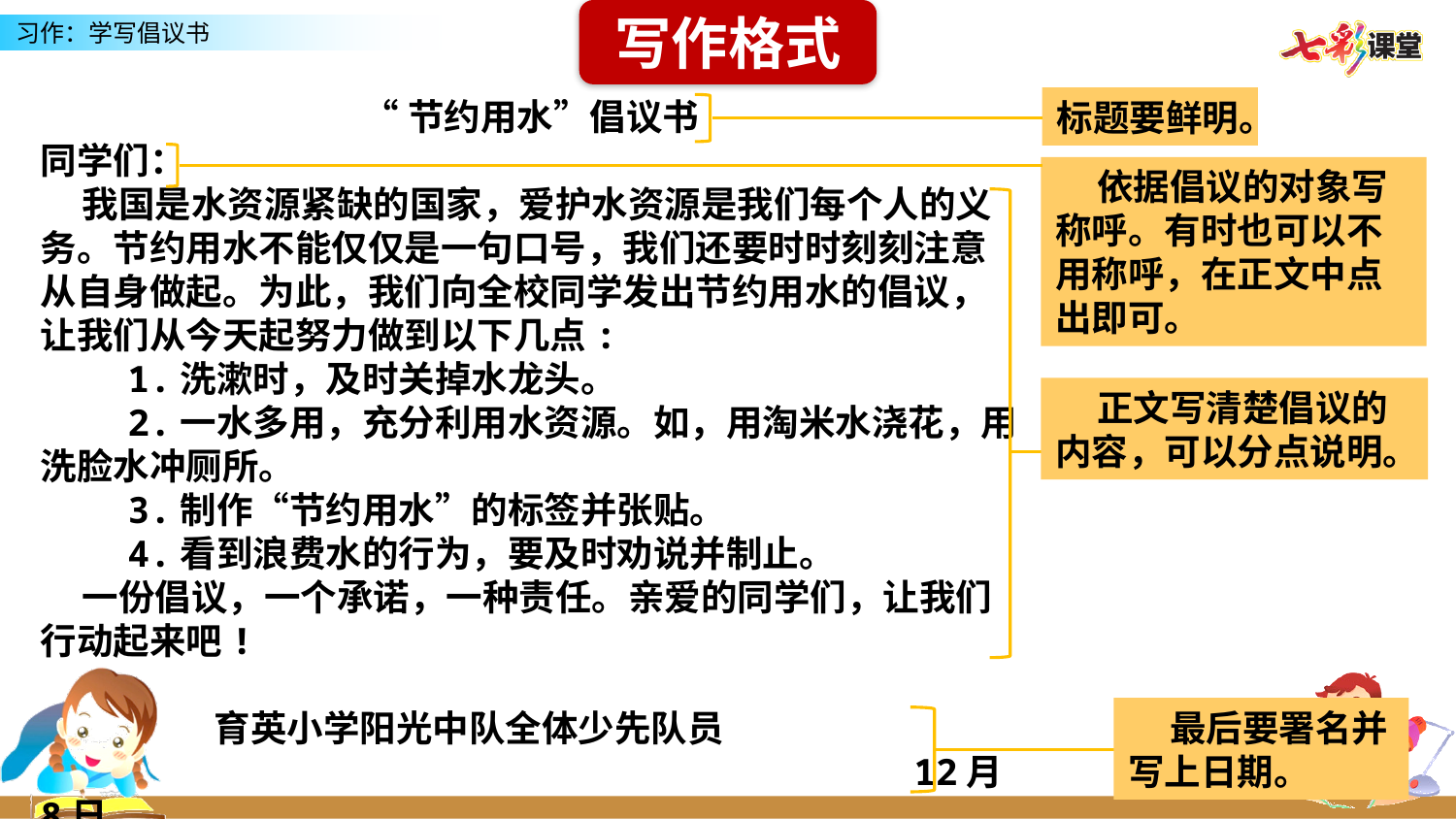

写作格式
“节约用水”倡议书
同学们：
    我国是水资源紧缺的国家，爱护水资源是我们每个人的义务。节约用水不能仅仅是一句口号，我们还要时时刻刻注意从自身做起。为此，我们向全校同学发出节约用水的倡议，让我们从今天起努力做到以下几点:
    1.洗漱时，及时关掉水龙头。
    2.一水多用，充分利用水资源。如，用淘米水浇花，用洗脸水冲厕所。
    3.制作“节约用水”的标签并张贴。
    4.看到浪费水的行为，要及时劝说并制止。
    一份倡议，一个承诺，一种责任。亲爱的同学们，让我们行动起来吧!

                    育英小学阳光中队全体少先队员
                                        12月8日
标题要鲜明。

    依据倡议的对象写称呼。有时也可以不用称呼，在正文中点出即可。

    正文写清楚倡议的内容，可以分点说明。
    最后要署名并写上日期。